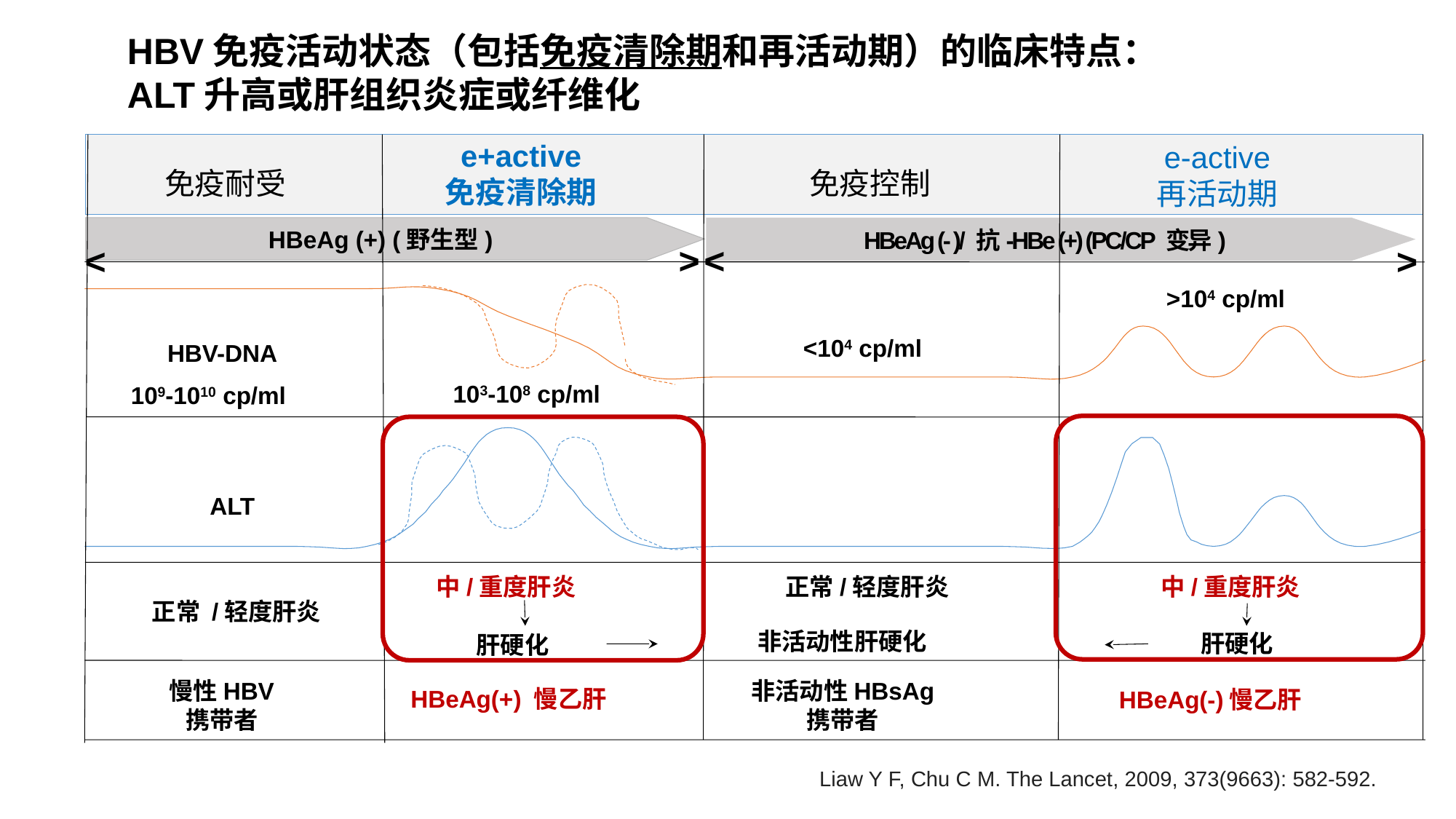

HBV免疫活动状态（包括免疫清除期和再活动期）的临床特点：
ALT升高或肝组织炎症或纤维化

e+active
免疫清除期
e-active
再活动期
免疫耐受
免疫控制

HBeAg (+) (野生型)
HBeAg (- )/ 抗-HBe (+) (PC/CP 变异)
>
<
<
>

>104 cp/ml

<104 cp/ml
HBV-DNA

103-108 cp/ml
109-1010 cp/ml

ALT

中/重度肝炎
正常/轻度肝炎
中/重度肝炎
正常 /轻度肝炎

非活动性肝硬化
肝硬化
肝硬化

慢性HBV
携带者
非活动性HBsAg
携带者
HBeAg(+) 慢乙肝
HBeAg(-)慢乙肝

Liaw Y F, Chu C M. The Lancet, 2009, 373(9663): 582-592.